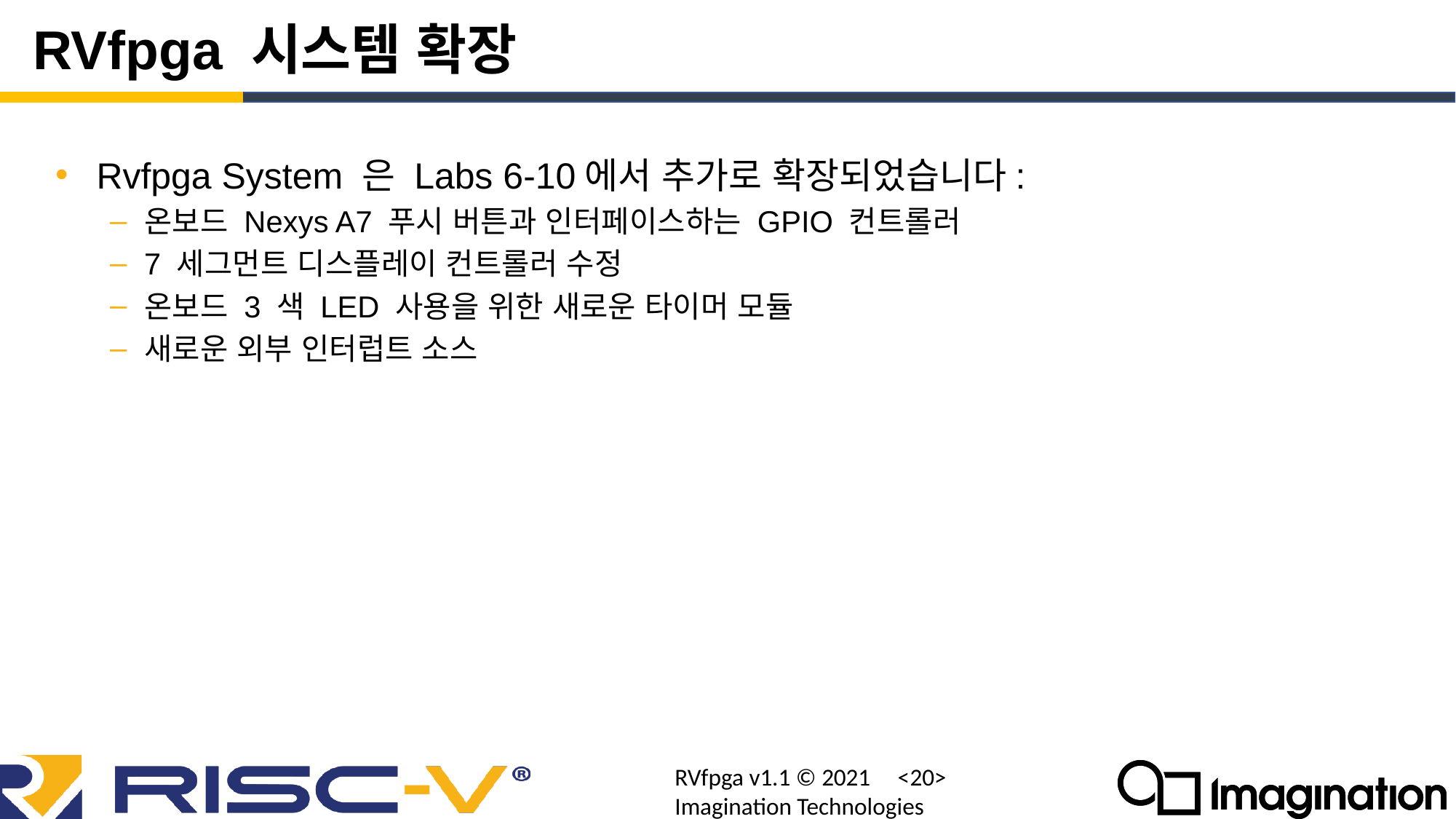

# RVfpga 시스템 확장
Rvfpga System 은 Labs 6-10에서 추가로 확장되었습니다:
온보드 Nexys A7 푸시 버튼과 인터페이스하는 GPIO 컨트롤러
7 세그먼트 디스플레이 컨트롤러 수정
온보드 3 색 LED 사용을 위한 새로운 타이머 모듈
새로운 외부 인터럽트 소스